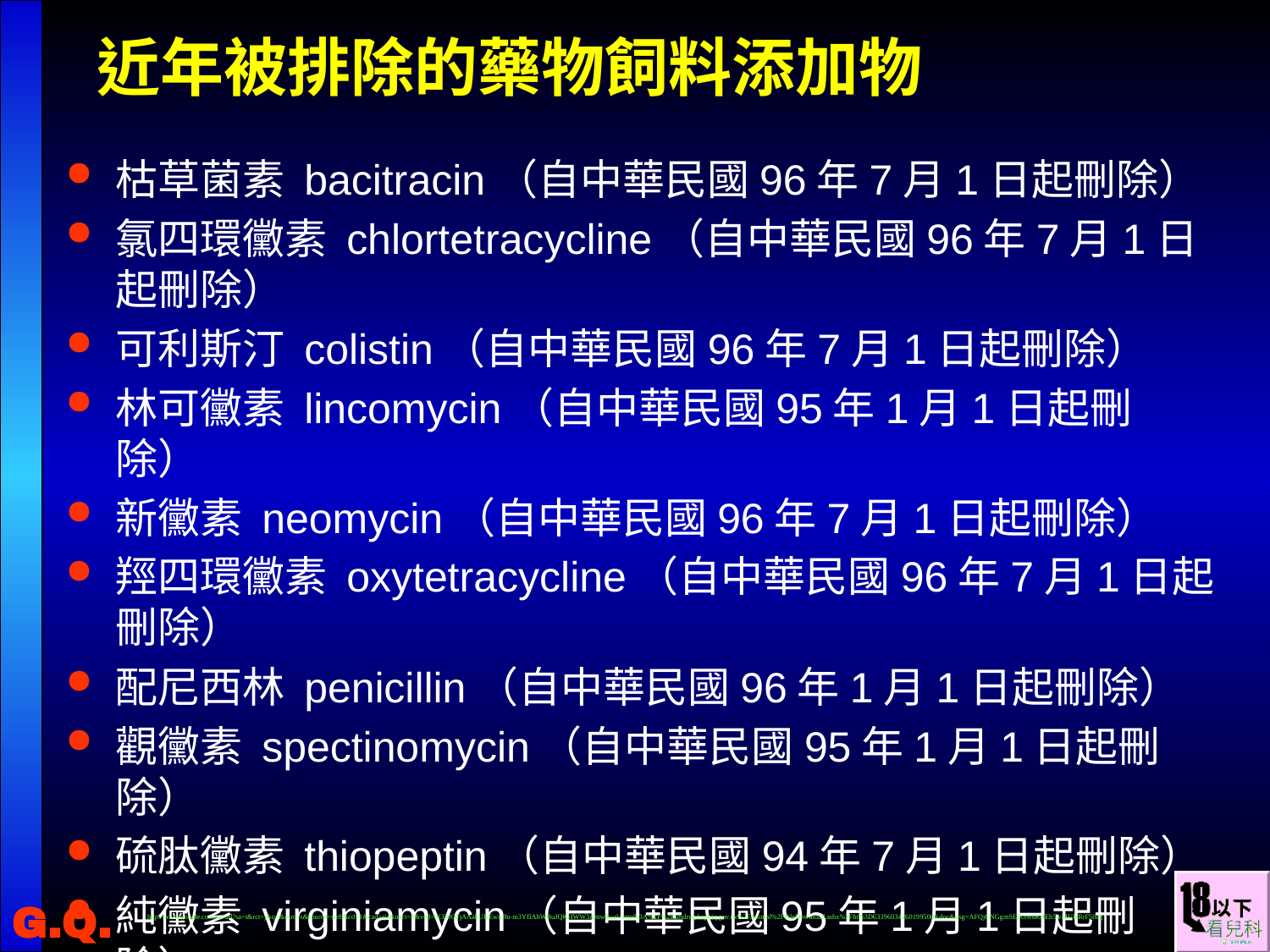

近年被排除的藥物飼料添加物
枯草菌素 bacitracin（自中華民國96年7月1日起刪除）
氯四環黴素 chlortetracycline（自中華民國96年7月1日起刪除）
可利斯汀 colistin（自中華民國96年7月1日起刪除）
林可黴素 lincomycin（自中華民國95年1月1日起刪除）
新黴素 neomycin（自中華民國96年7月1日起刪除）
羥四環黴素 oxytetracycline（自中華民國96年7月1日起刪除）
配尼西林 penicillin（自中華民國96年1月1日起刪除）
觀黴素 spectinomycin（自中華民國95年1月1日起刪除）
硫肽黴素 thiopeptin（自中華民國94年7月1日起刪除）
純黴素 virginiamycin（自中華民國95年1月1日起刪除）
http://www.google.com.tw/url?sa=t&rct=j&q=&esrc=s&source=web&cd=1&cad=rja&uact=8&ved=0CB0QFjAAahUKEwic9u-m3YfIAhWBuJQKHWW3Amw&url=http%3A%2F%2Famdrug.baphiq.gov.tw%2FAnimal%2FFileDownload.ashx%3Ffn%3D633960342601995000.doc&usg=AFQjCNGgmSElKsw8KrfEh5wMUIzRrF50cg